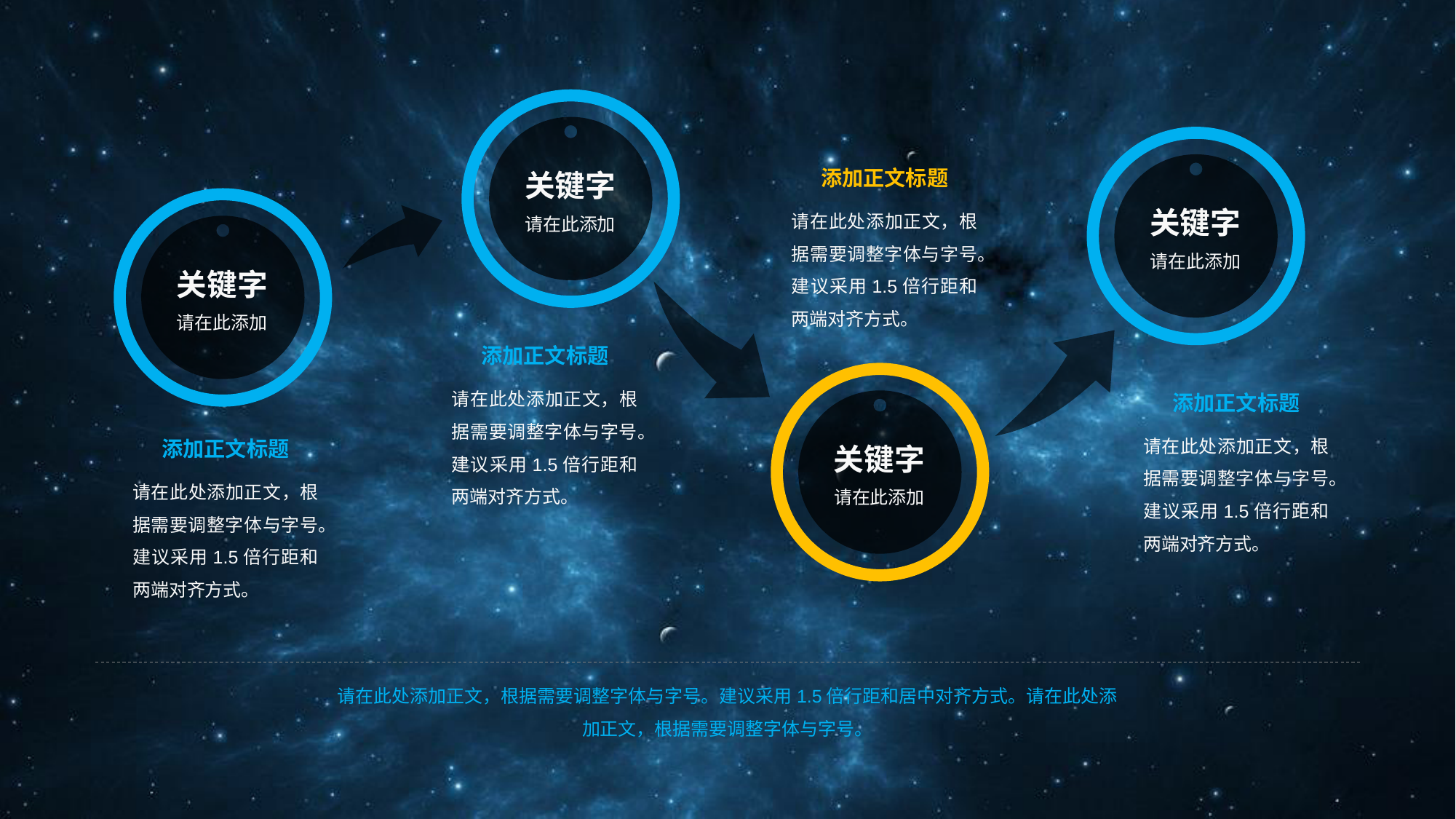

添加正文标题

关键字
请在此添加

请在此处添加正文，根据需要调整字体与字号。建议采用1.5倍行距和两端对齐方式。

关键字
请在此添加

关键字
请在此添加

添加正文标题

请在此处添加正文，根据需要调整字体与字号。建议采用1.5倍行距和两端对齐方式。
添加正文标题

请在此处添加正文，根据需要调整字体与字号。建议采用1.5倍行距和两端对齐方式。
添加正文标题
关键字
请在此添加
请在此处添加正文，根据需要调整字体与字号。建议采用1.5倍行距和两端对齐方式。
请在此处添加正文，根据需要调整字体与字号。建议采用1.5倍行距和居中对齐方式。请在此处添加正文，根据需要调整字体与字号。